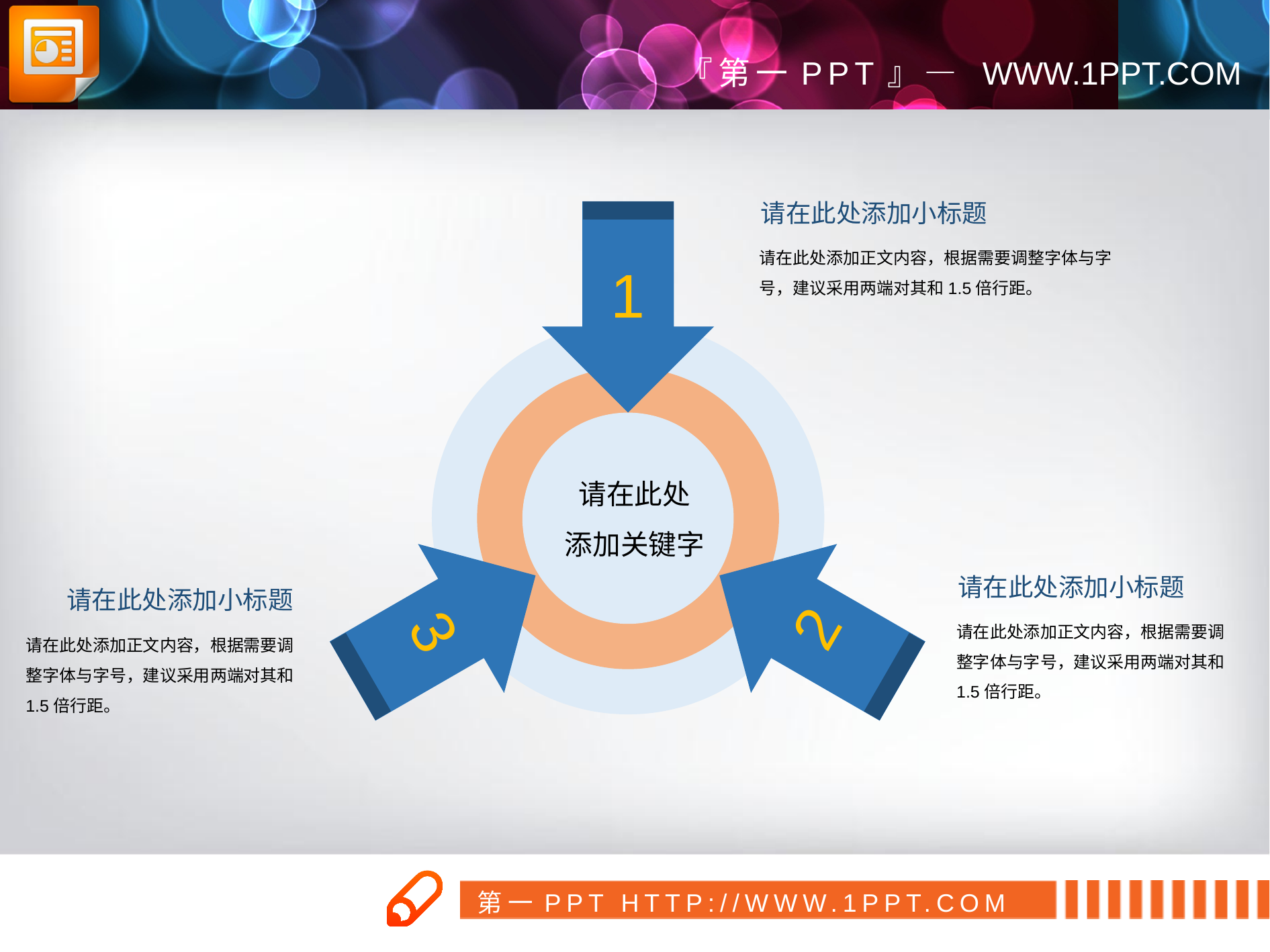

请在此处添加小标题

1

请在此处
添加关键字

3

2
请在此处添加正文内容，根据需要调整字体与字号，建议采用两端对其和1.5倍行距。
请在此处添加小标题
请在此处添加小标题
请在此处添加正文内容，根据需要调整字体与字号，建议采用两端对其和1.5倍行距。
请在此处添加正文内容，根据需要调整字体与字号，建议采用两端对其和1.5倍行距。